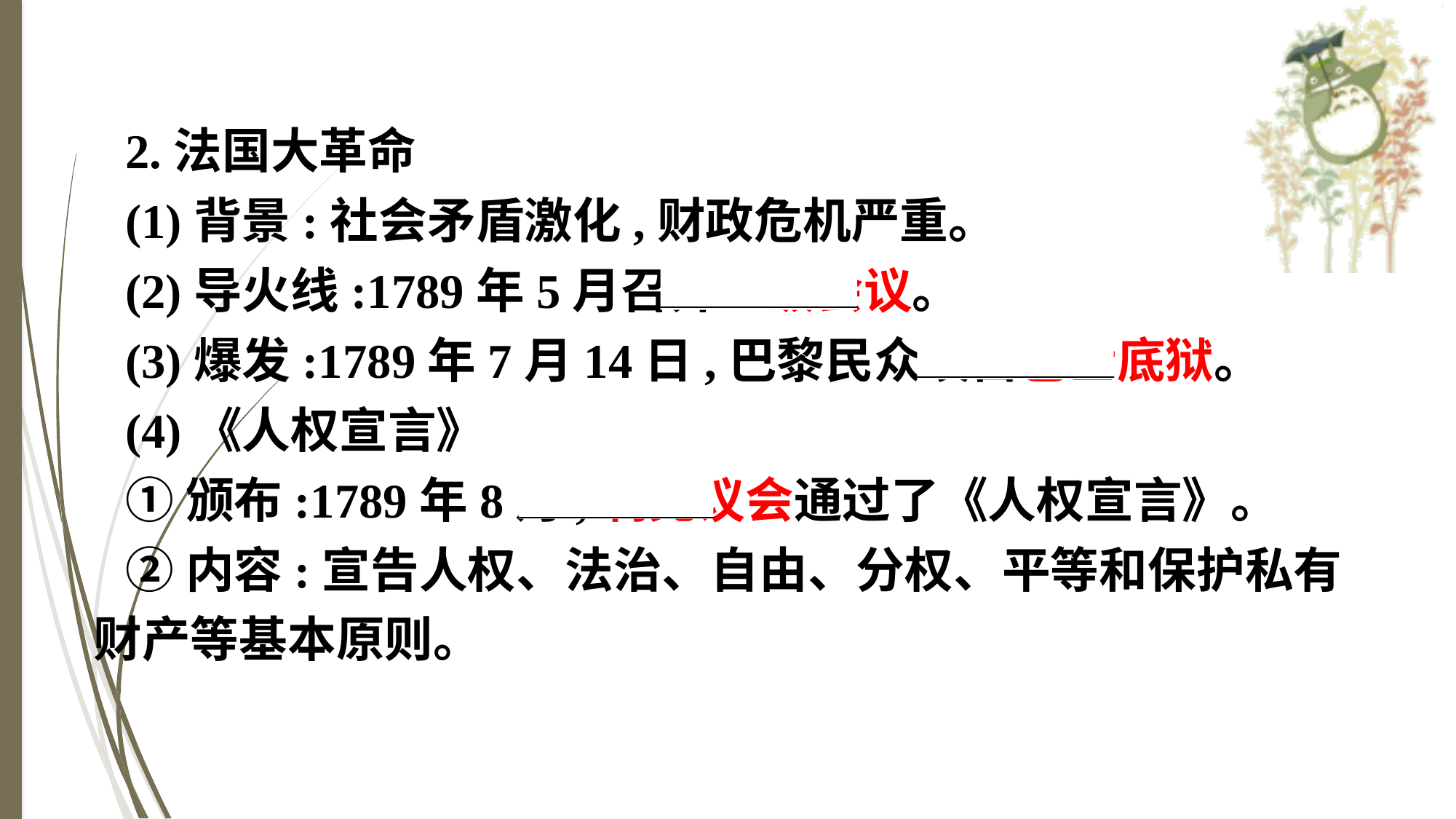

2.法国大革命
(1)背景:社会矛盾激化,财政危机严重。
(2)导火线:1789年5月召开三级会议。
(3)爆发:1789年7月14日,巴黎民众攻占巴士底狱。
(4)《人权宣言》
①颁布:1789年8月,制宪议会通过了《人权宣言》。
②内容:宣告人权、法治、自由、分权、平等和保护私有财产等基本原则。